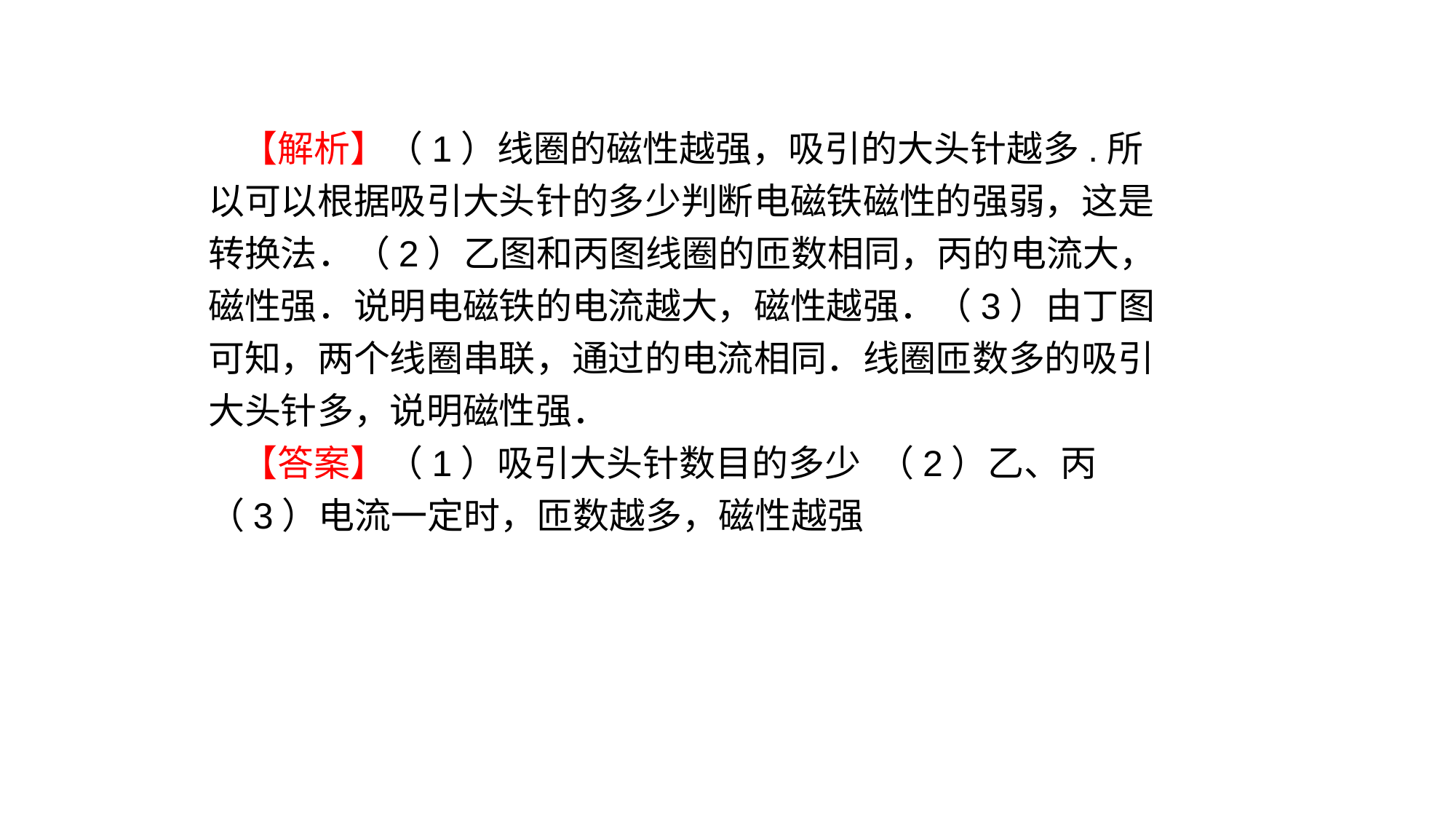

【解析】（1）线圈的磁性越强，吸引的大头针越多.所以可以根据吸引大头针的多少判断电磁铁磁性的强弱，这是转换法．（2）乙图和丙图线圈的匝数相同，丙的电流大，磁性强．说明电磁铁的电流越大，磁性越强．（3）由丁图可知，两个线圈串联，通过的电流相同．线圈匝数多的吸引大头针多，说明磁性强．
   【答案】（1）吸引大头针数目的多少  （2）乙、丙   （3）电流一定时，匝数越多，磁性越强